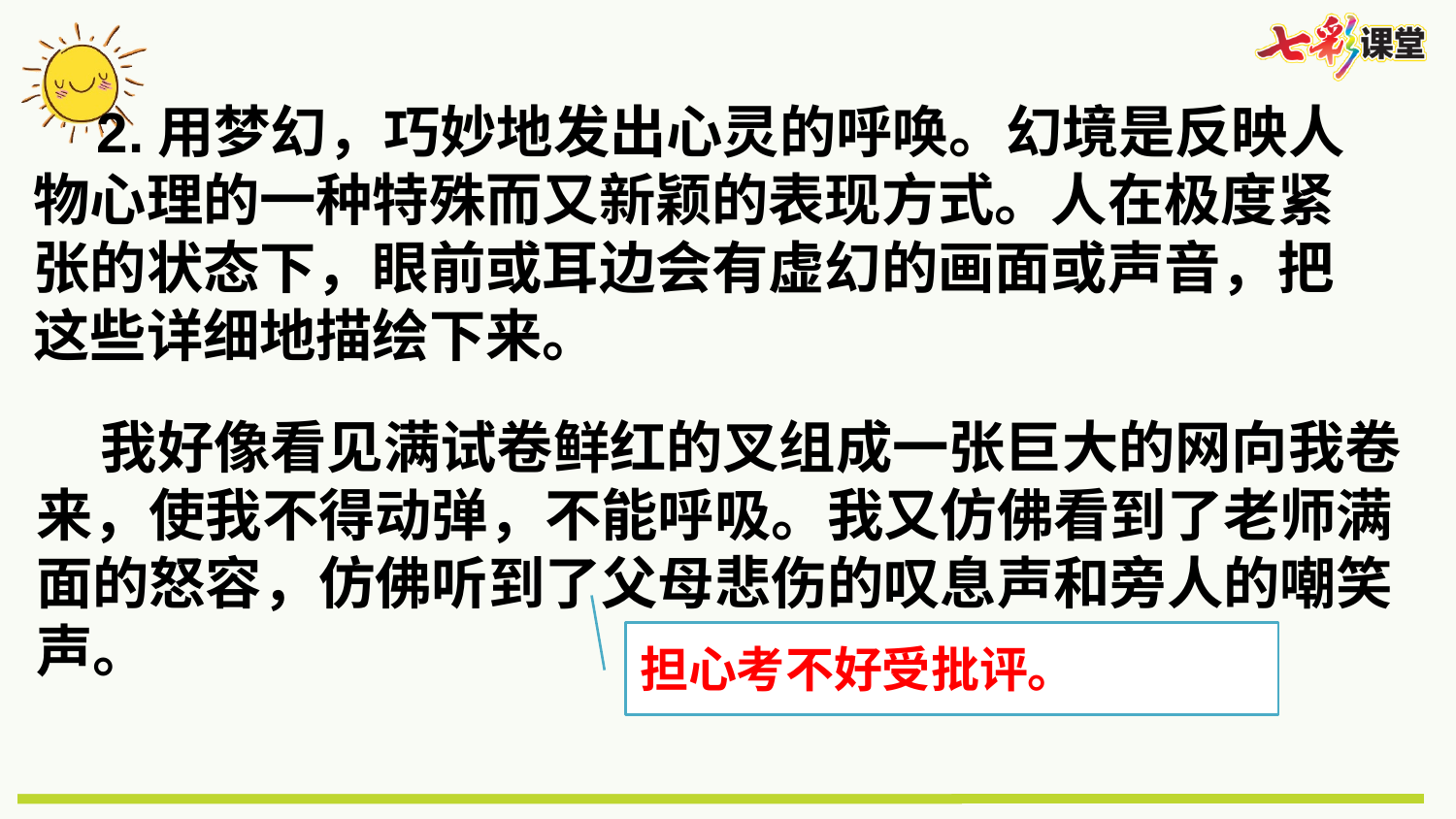

2.用梦幻，巧妙地发出心灵的呼唤。幻境是反映人物心理的一种特殊而又新颖的表现方式。人在极度紧张的状态下，眼前或耳边会有虚幻的画面或声音，把这些详细地描绘下来。
    我好像看见满试卷鲜红的叉组成一张巨大的网向我卷来，使我不得动弹，不能呼吸。我又仿佛看到了老师满面的怒容，仿佛听到了父母悲伤的叹息声和旁人的嘲笑声。
担心考不好受批评。